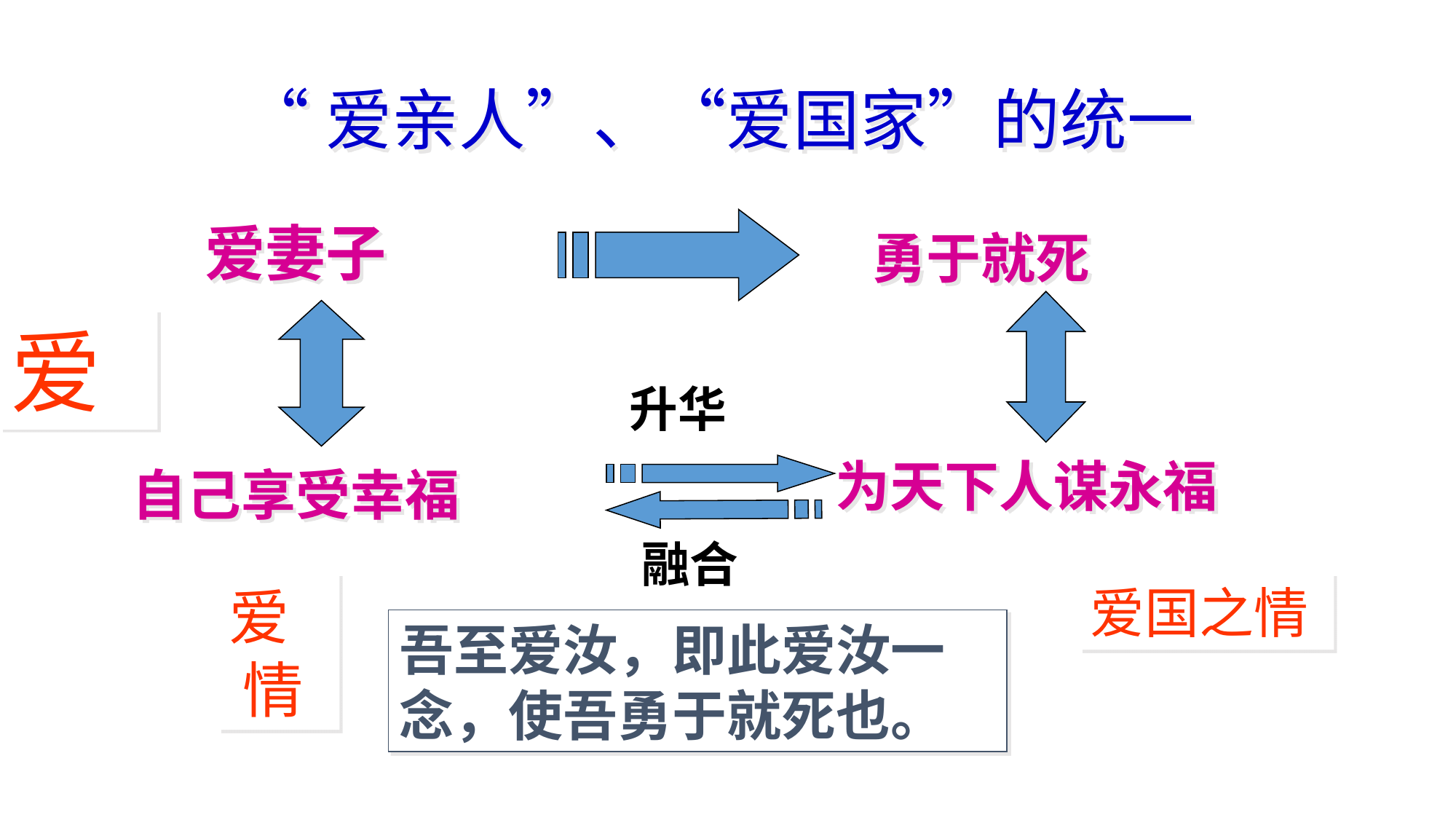

“爱亲人”、“爱国家”的统一
爱妻子

勇于就死

爱
升华
为天下人谋永福
自己享受幸福

融合
爱    情
爱国之情
吾至爱汝，即此爱汝一念，使吾勇于就死也。